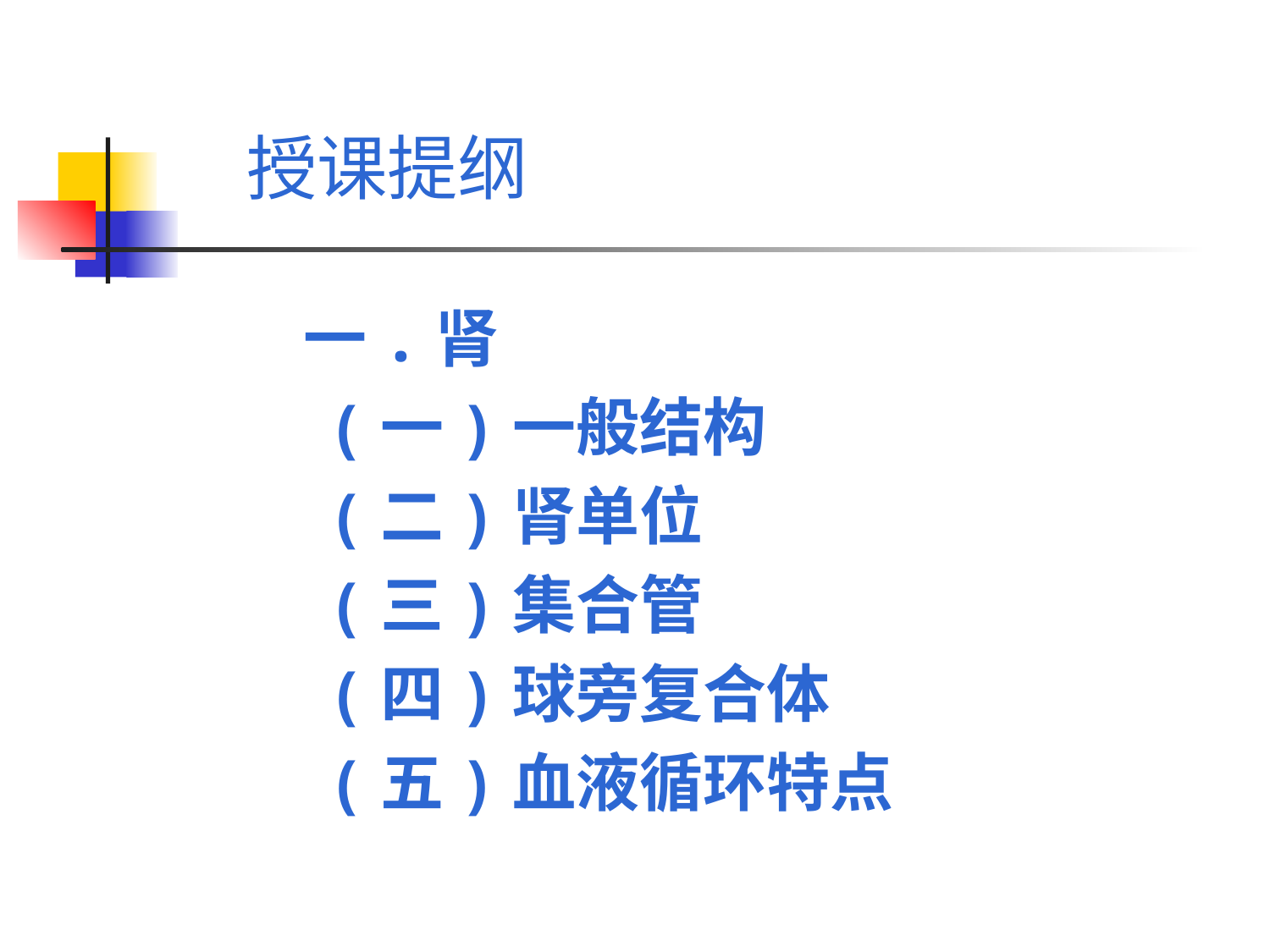

授课提纲
  一.肾
    (一)一般结构
    (二)肾单位
    (三)集合管
    (四)球旁复合体
    (五)血液循环特点